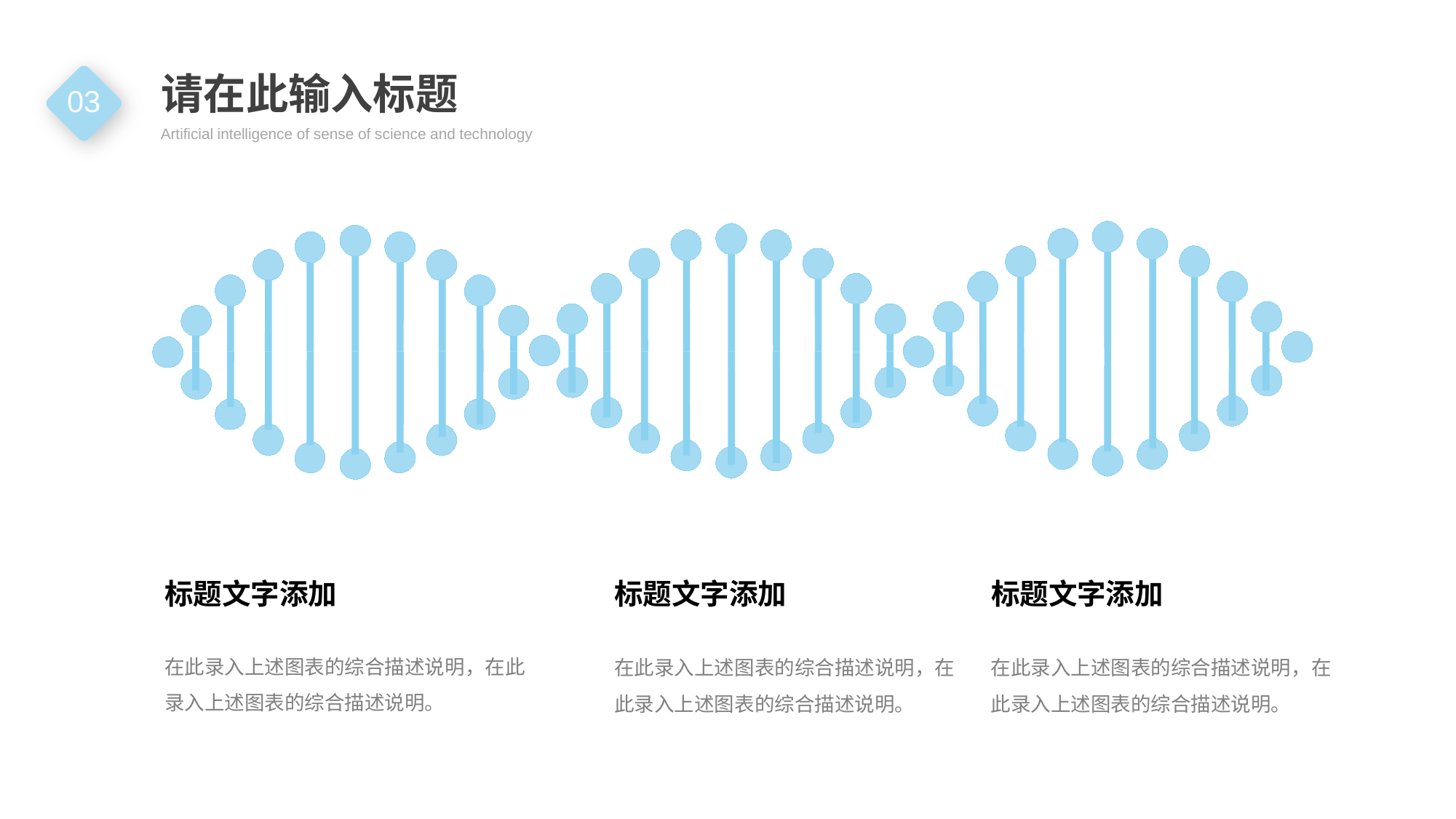

请在此输入标题
Artificial intelligence of sense of science and technology

03

标题文字添加
在此录入上述图表的综合描述说明，在此录入上述图表的综合描述说明。
标题文字添加
在此录入上述图表的综合描述说明，在此录入上述图表的综合描述说明。
标题文字添加
在此录入上述图表的综合描述说明，在此录入上述图表的综合描述说明。